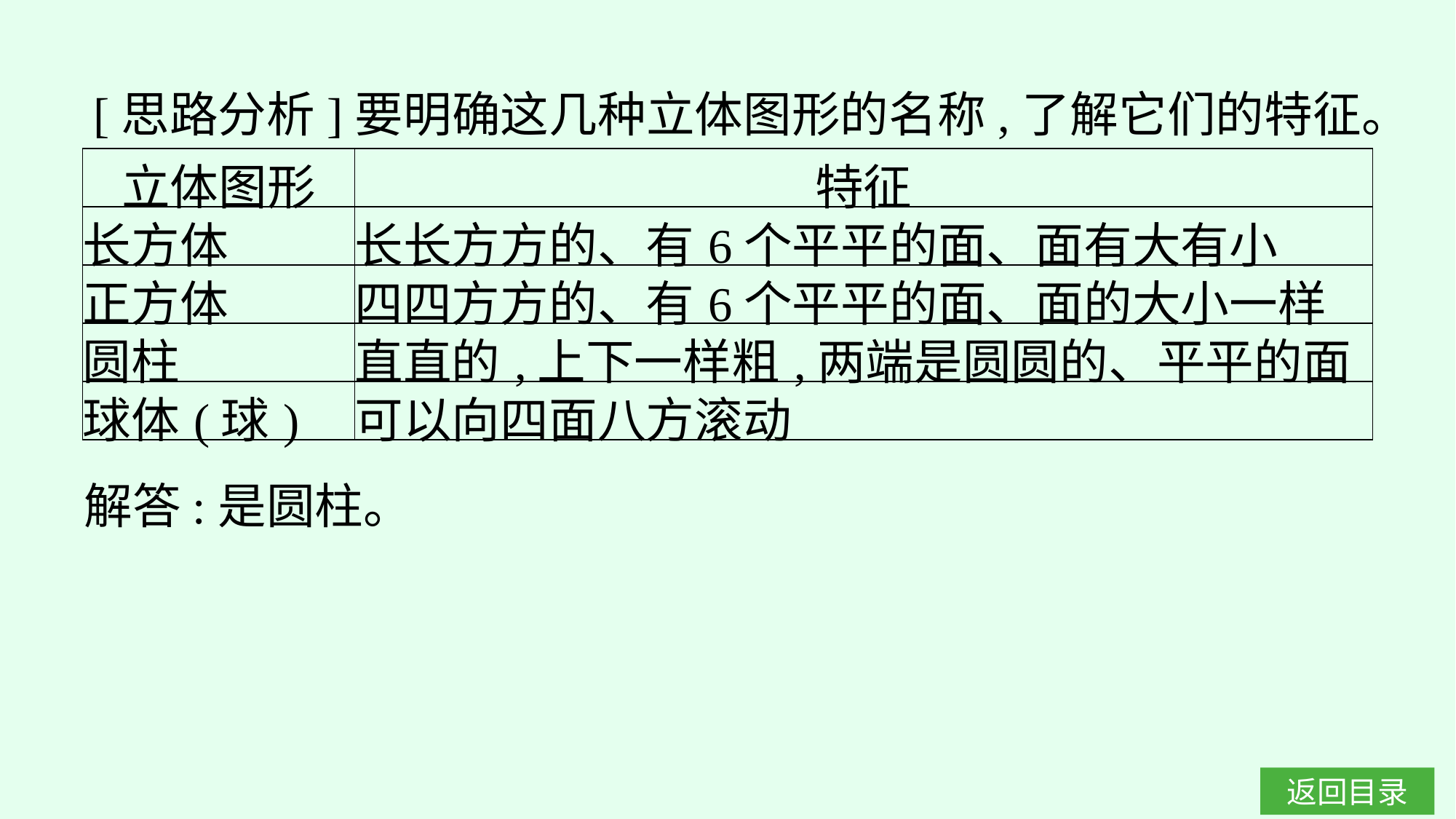

[思路分析]要明确这几种立体图形的名称,了解它们的特征。
| 立体图形 | 特征 |
| --- | --- |
| 长方体 | 长长方方的、有6个平平的面、面有大有小 |
| 正方体 | 四四方方的、有6个平平的面、面的大小一样 |
| 圆柱 | 直直的,上下一样粗,两端是圆圆的、平平的面 |
| 球体(球) | 可以向四面八方滚动 |
解答:是圆柱。